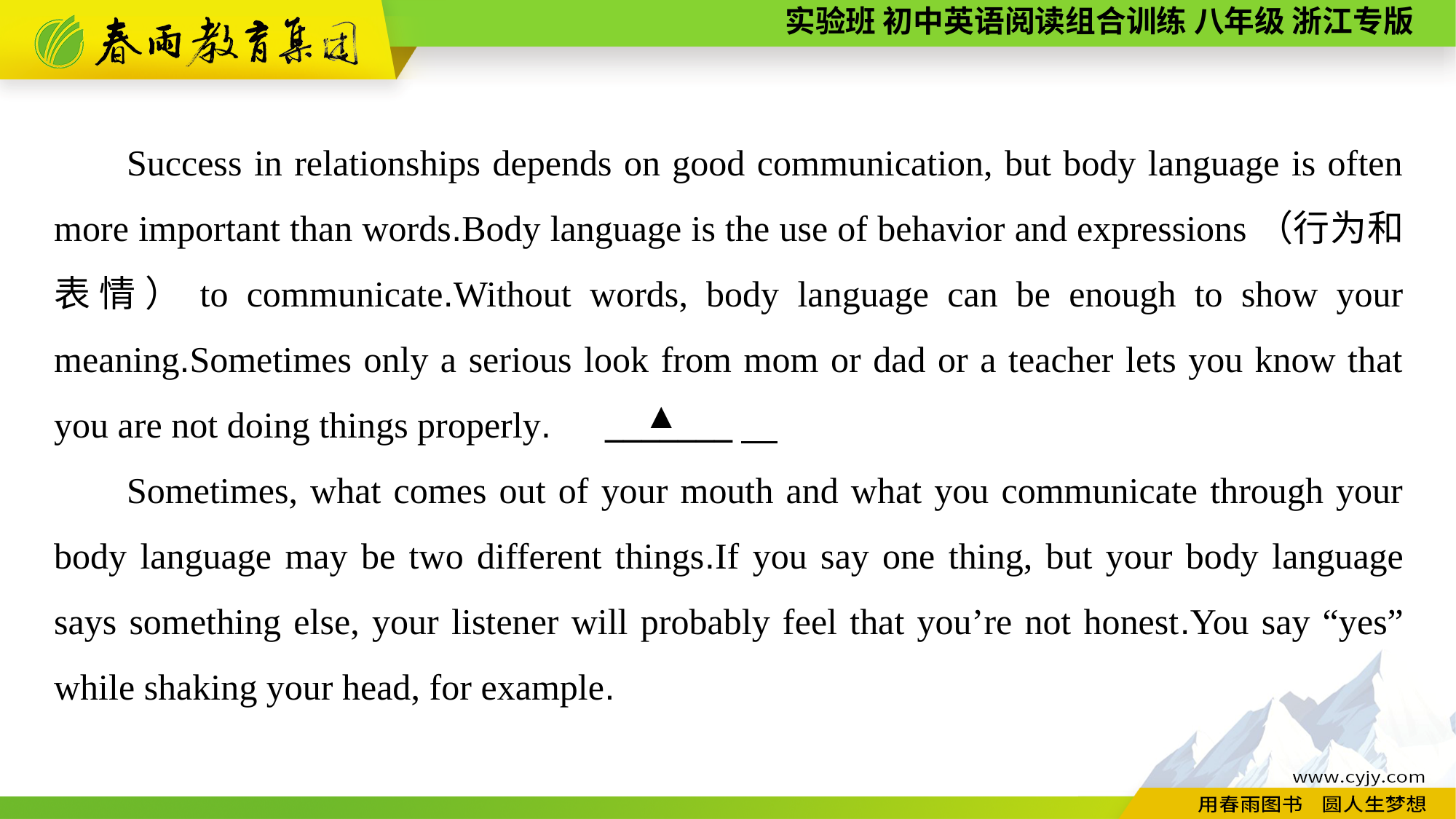

Success in relationships depends on good communication, but body language is often more important than words.Body language is the use of behavior and expressions（行为和表情）to communicate.Without words, body language can be enough to show your meaning.Sometimes only a serious look from mom or dad or a teacher lets you know that you are not doing things properly.　_______
Sometimes, what comes out of your mouth and what you communicate through your body language may be two different things.If you say one thing, but your body language says something else, your listener will probably feel that you’re not honest.You say “yes” while shaking your head, for example.
▲